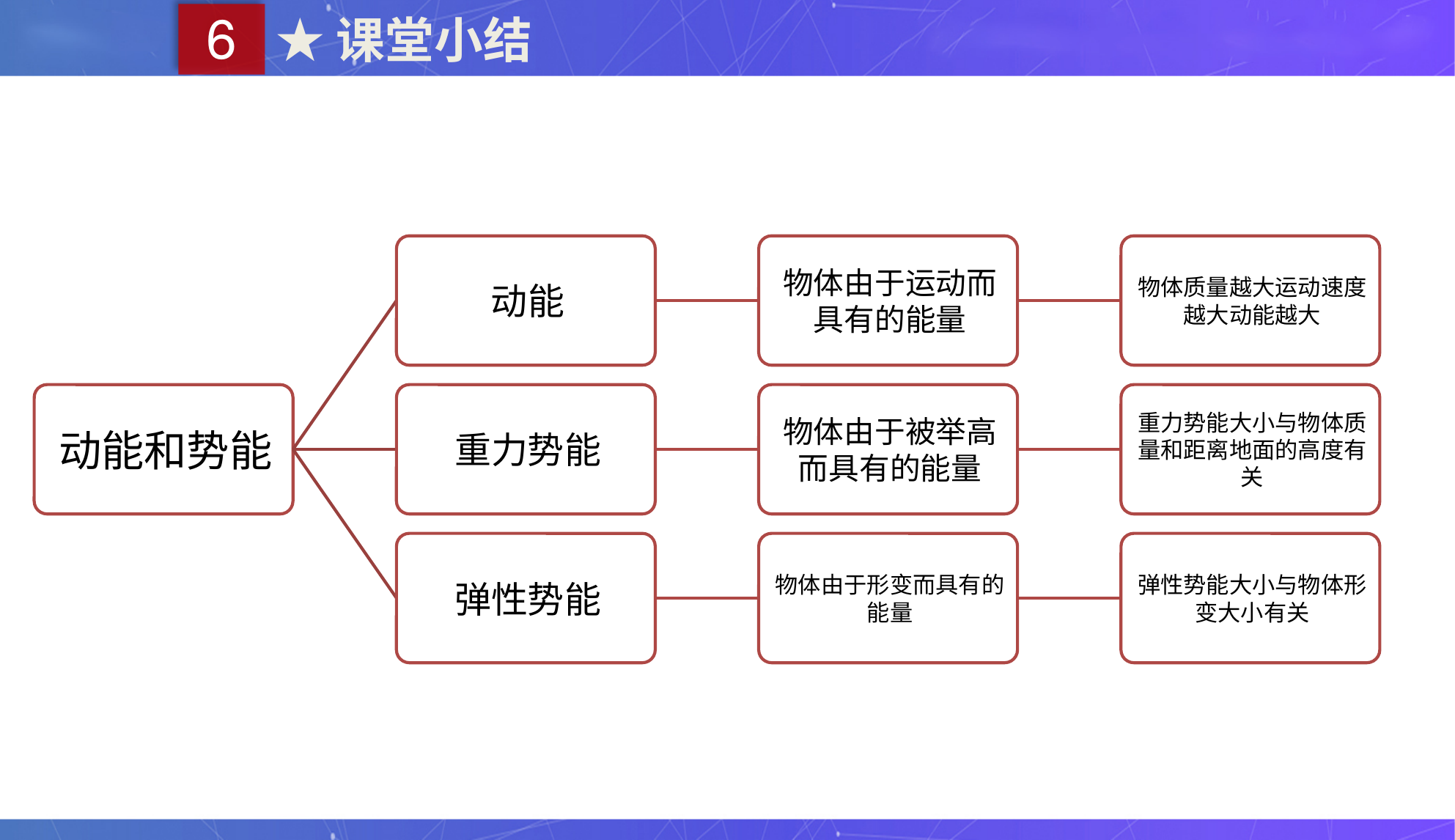

6
★课堂小结
动能和势能

动能

物体由于运动而具有的能量

物体质量越大运动速度越大动能越大

重力势能

物体由于被举高而具有的能量

重力势能大小与物体质量和距离地面的高度有关

弹性势能

物体由于形变而具有的能量

弹性势能大小与物体形变大小有关